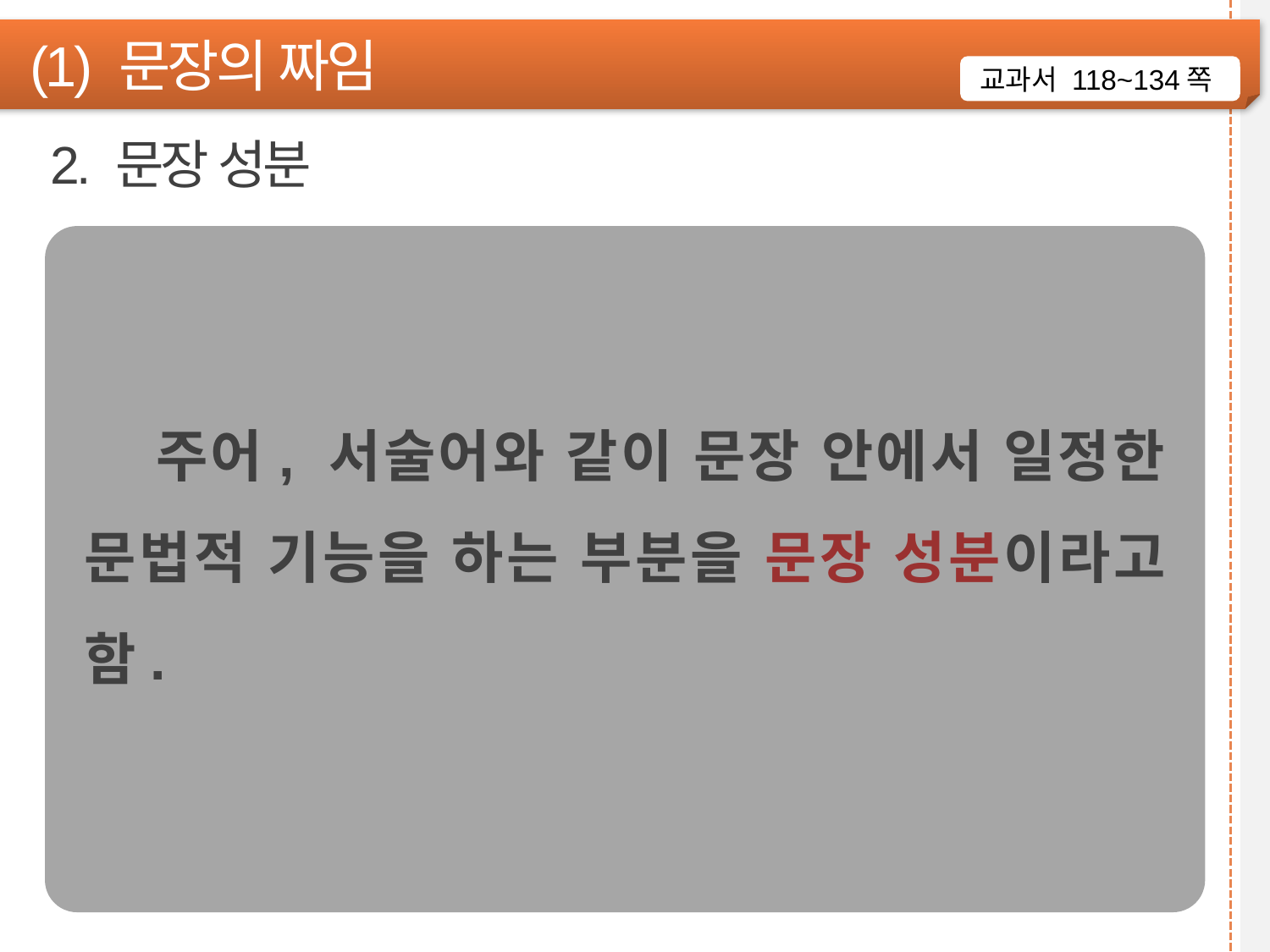

(1) 문장의 짜임
교과서 118~134쪽
2. 문장 성분

   주어, 서술어와 같이 문장 안에서 일정한 문법적 기능을 하는 부분을 문장 성분이라고 함.